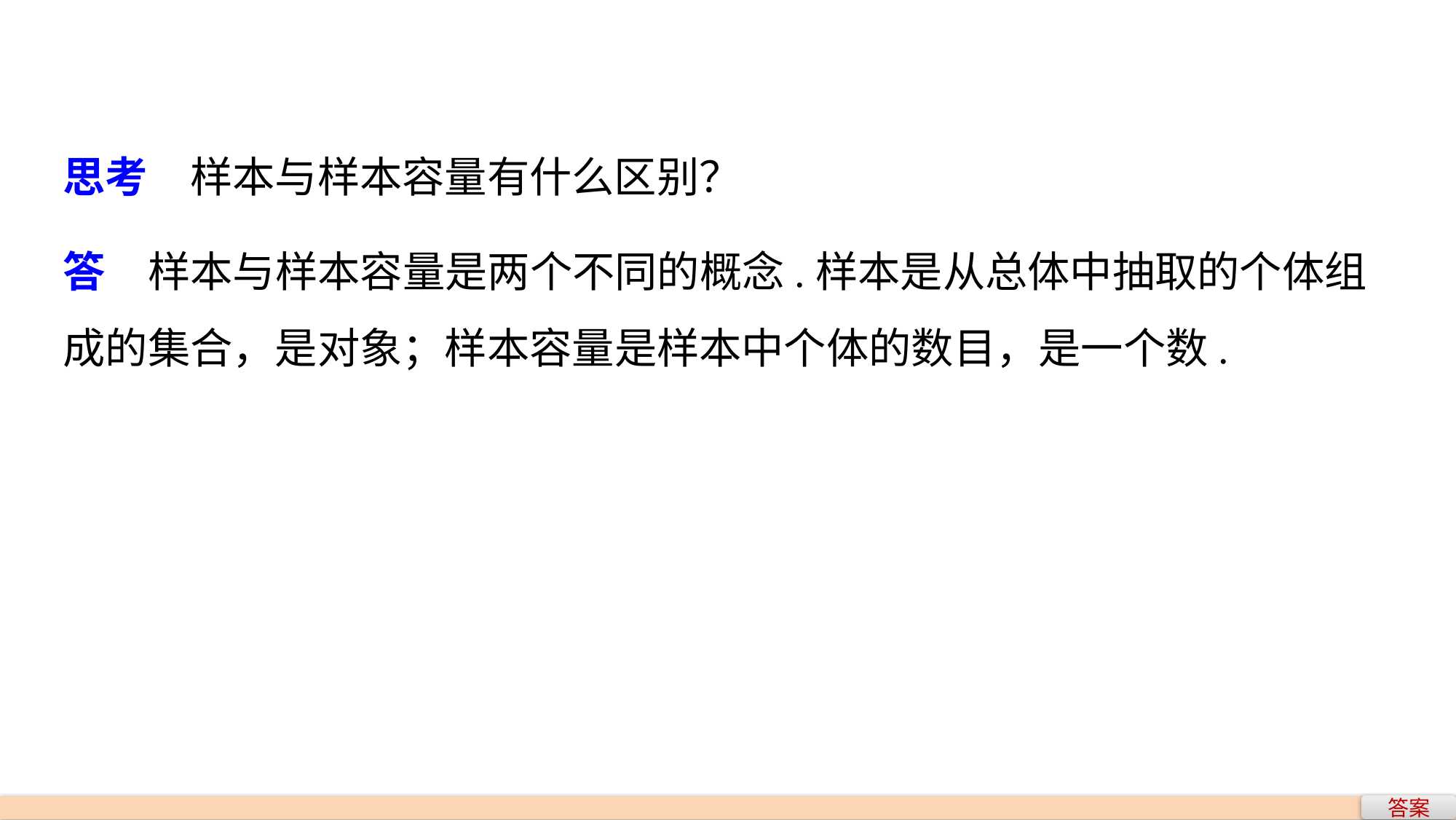

思考　样本与样本容量有什么区别？
答　样本与样本容量是两个不同的概念.样本是从总体中抽取的个体组成的集合，是对象；样本容量是样本中个体的数目，是一个数.
答案